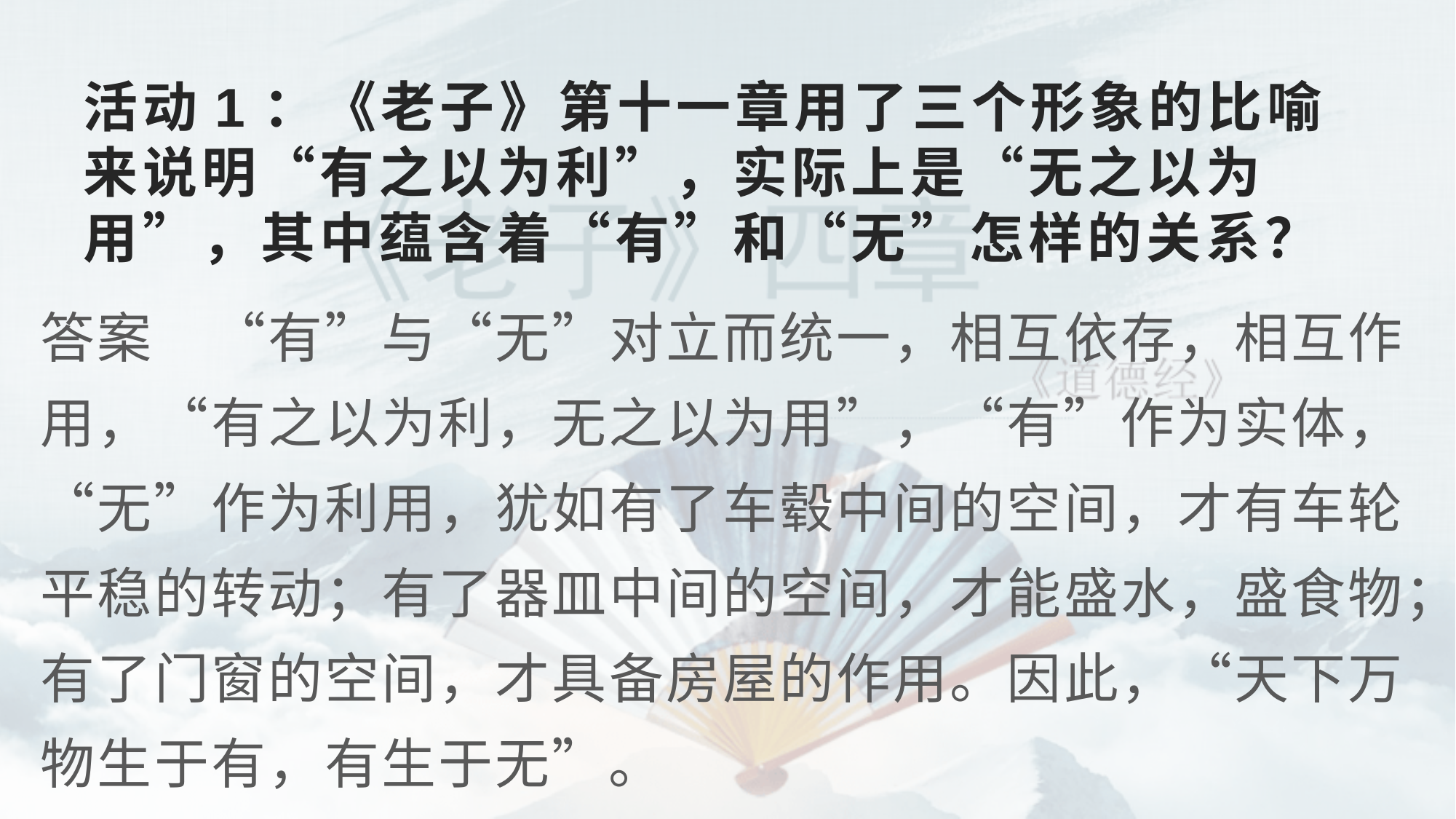

# 活动1：《老子》第十一章用了三个形象的比喻来说明“有之以为利”，实际上是“无之以为用”，其中蕴含着“有”和“无”怎样的关系？
答案　“有”与“无”对立而统一，相互依存，相互作用，“有之以为利，无之以为用”，“有”作为实体，“无”作为利用，犹如有了车毂中间的空间，才有车轮平稳的转动；有了器皿中间的空间，才能盛水，盛食物；有了门窗的空间，才具备房屋的作用。因此，“天下万物生于有，有生于无”。